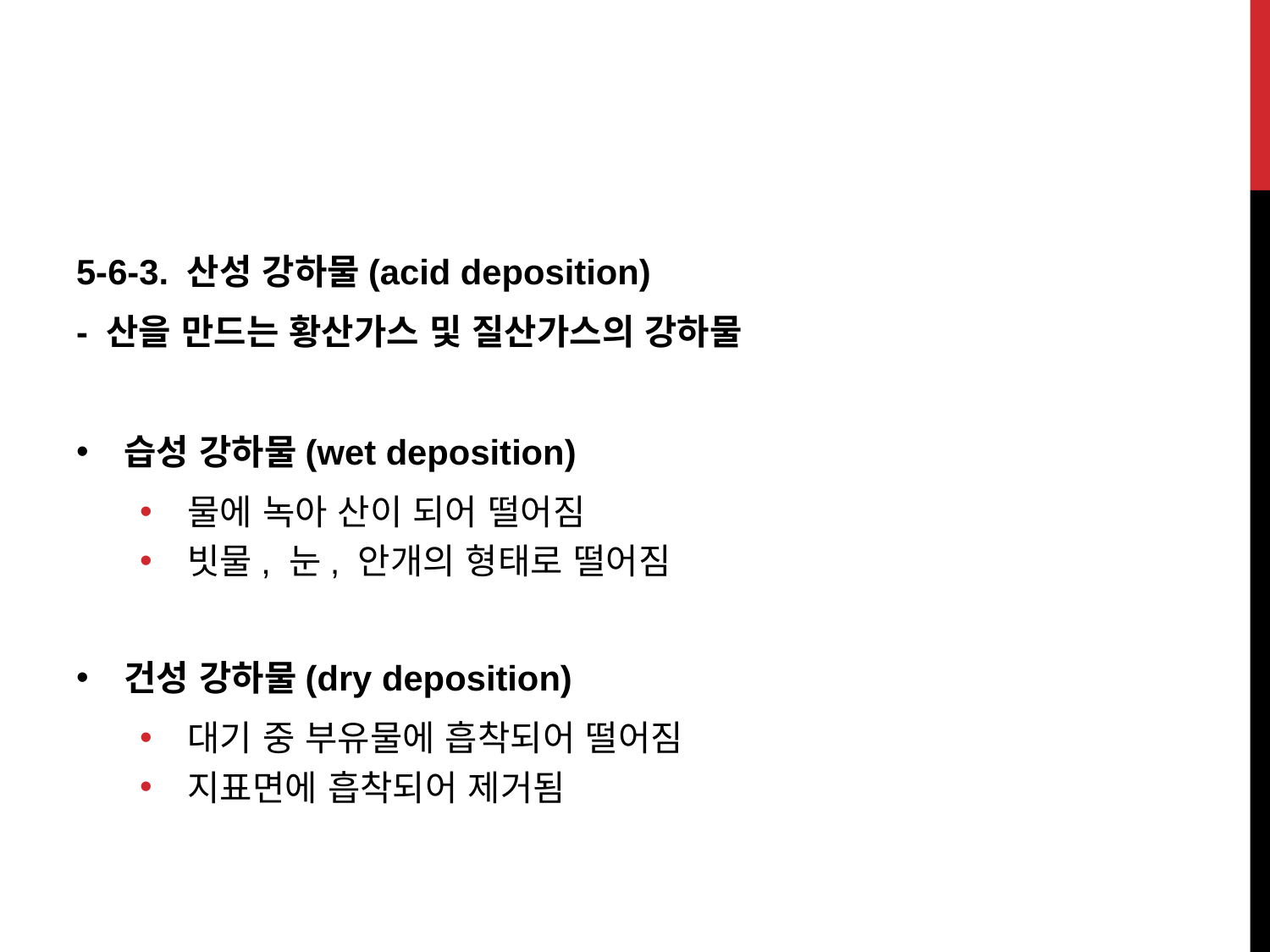

5-6-3. 산성 강하물(acid deposition)
- 산을 만드는 황산가스 및 질산가스의 강하물

습성 강하물(wet deposition)
물에 녹아 산이 되어 떨어짐
빗물, 눈, 안개의 형태로 떨어짐

건성 강하물(dry deposition)
대기 중 부유물에 흡착되어 떨어짐
지표면에 흡착되어 제거됨